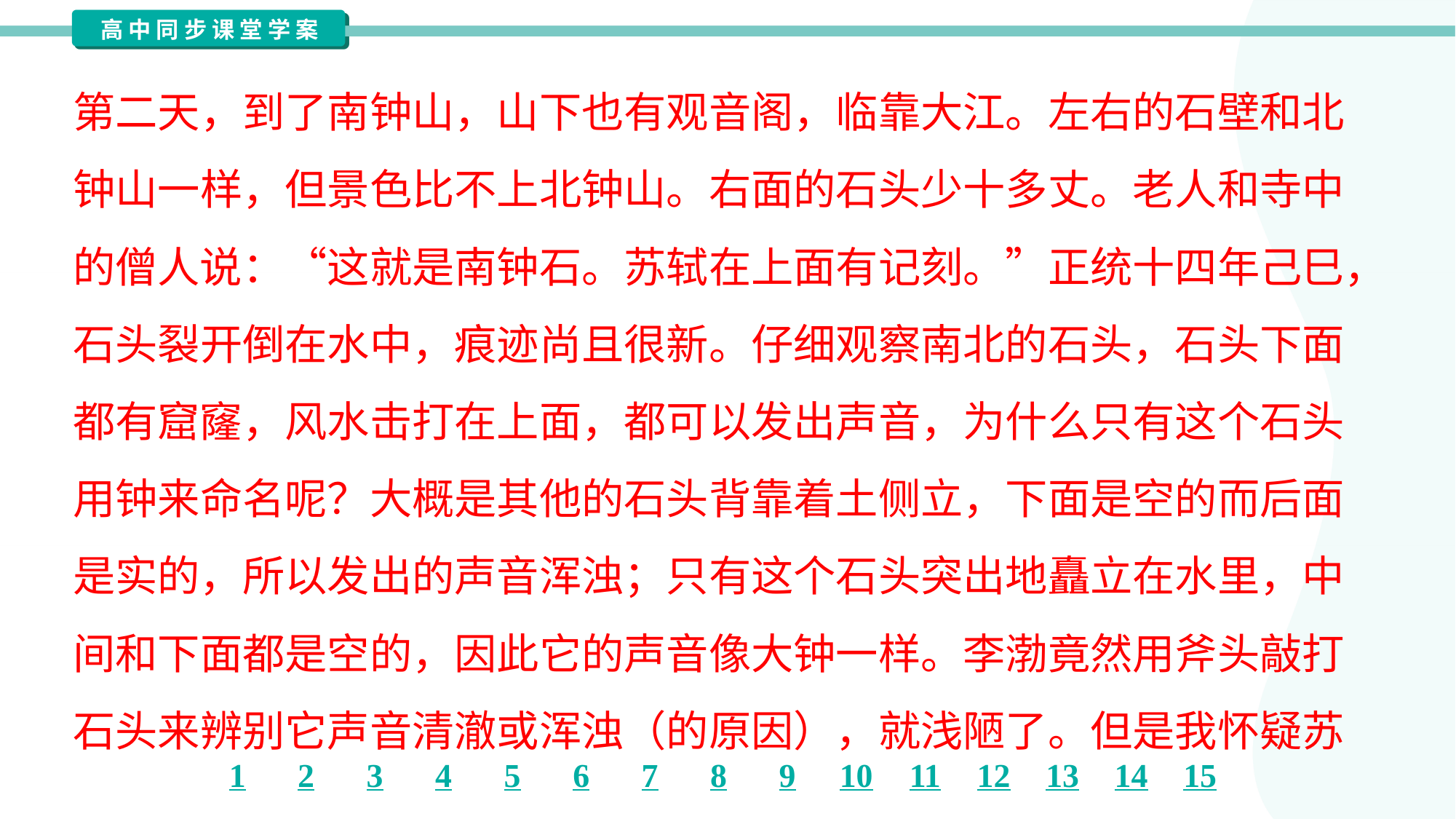

第二天，到了南钟山，山下也有观音阁，临靠大江。左右的石壁和北
钟山一样，但景色比不上北钟山。右面的石头少十多丈。老人和寺中
的僧人说：“这就是南钟石。苏轼在上面有记刻。”正统十四年己巳，
石头裂开倒在水中，痕迹尚且很新。仔细观察南北的石头，石头下面
都有窟窿，风水击打在上面，都可以发出声音，为什么只有这个石头
用钟来命名呢？大概是其他的石头背靠着土侧立，下面是空的而后面
是实的，所以发出的声音浑浊；只有这个石头突出地矗立在水里，中
间和下面都是空的，因此它的声音像大钟一样。李渤竟然用斧头敲打
石头来辨别它声音清澈或浑浊（的原因），就浅陋了。但是我怀疑苏